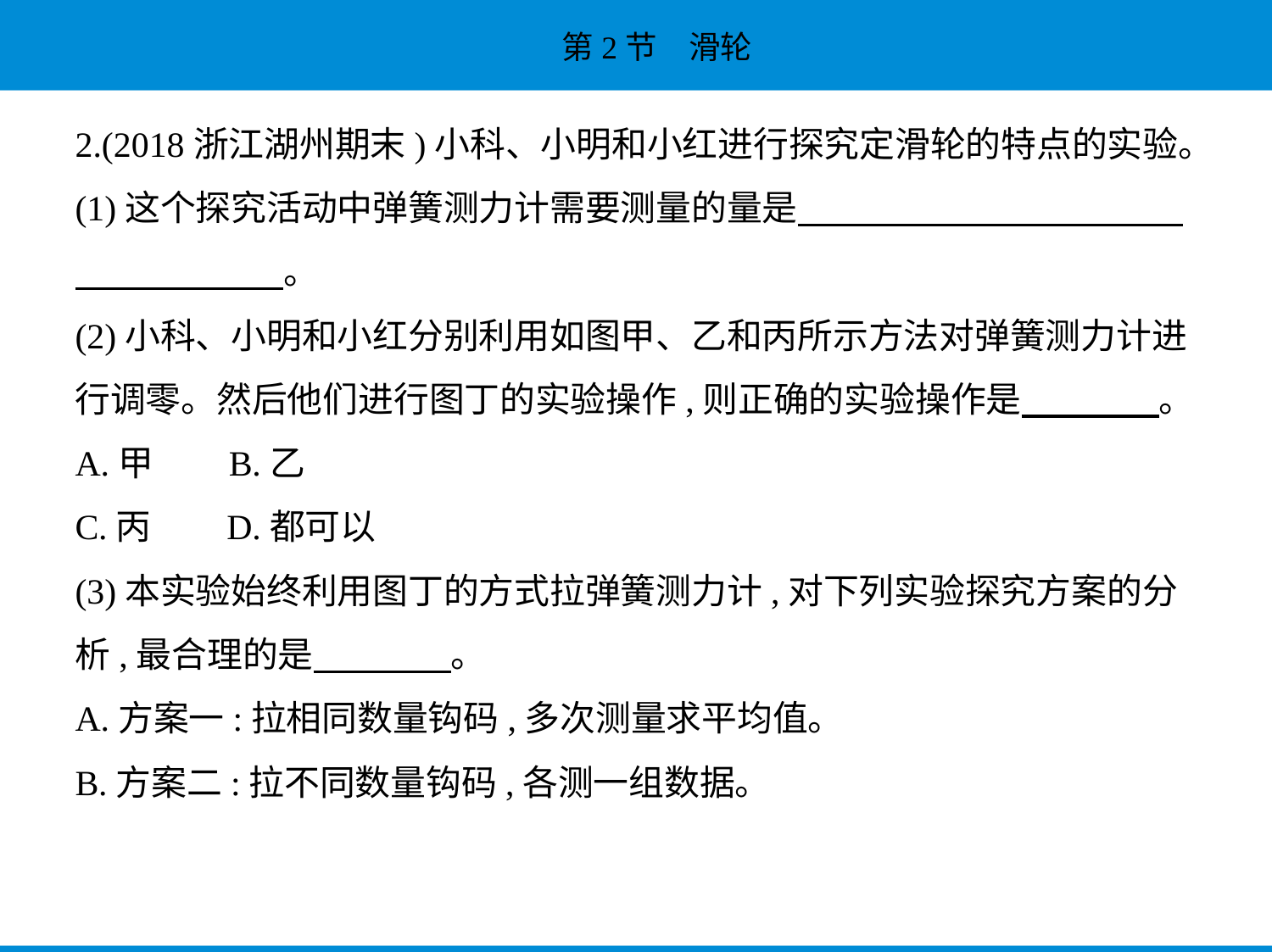

2.(2018浙江湖州期末)小科、小明和小红进行探究定滑轮的特点的实验。
(1)这个探究活动中弹簧测力计需要测量的量是　　　　　　　　　　    
　　　　　    。
(2)小科、小明和小红分别利用如图甲、乙和丙所示方法对弹簧测力计进
行调零。然后他们进行图丁的实验操作,则正确的实验操作是　　　    。
A.甲　    B.乙
C.丙　    D.都可以
(3)本实验始终利用图丁的方式拉弹簧测力计,对下列实验探究方案的分
析,最合理的是　　　    。
A.方案一:拉相同数量钩码,多次测量求平均值。
B.方案二:拉不同数量钩码,各测一组数据。